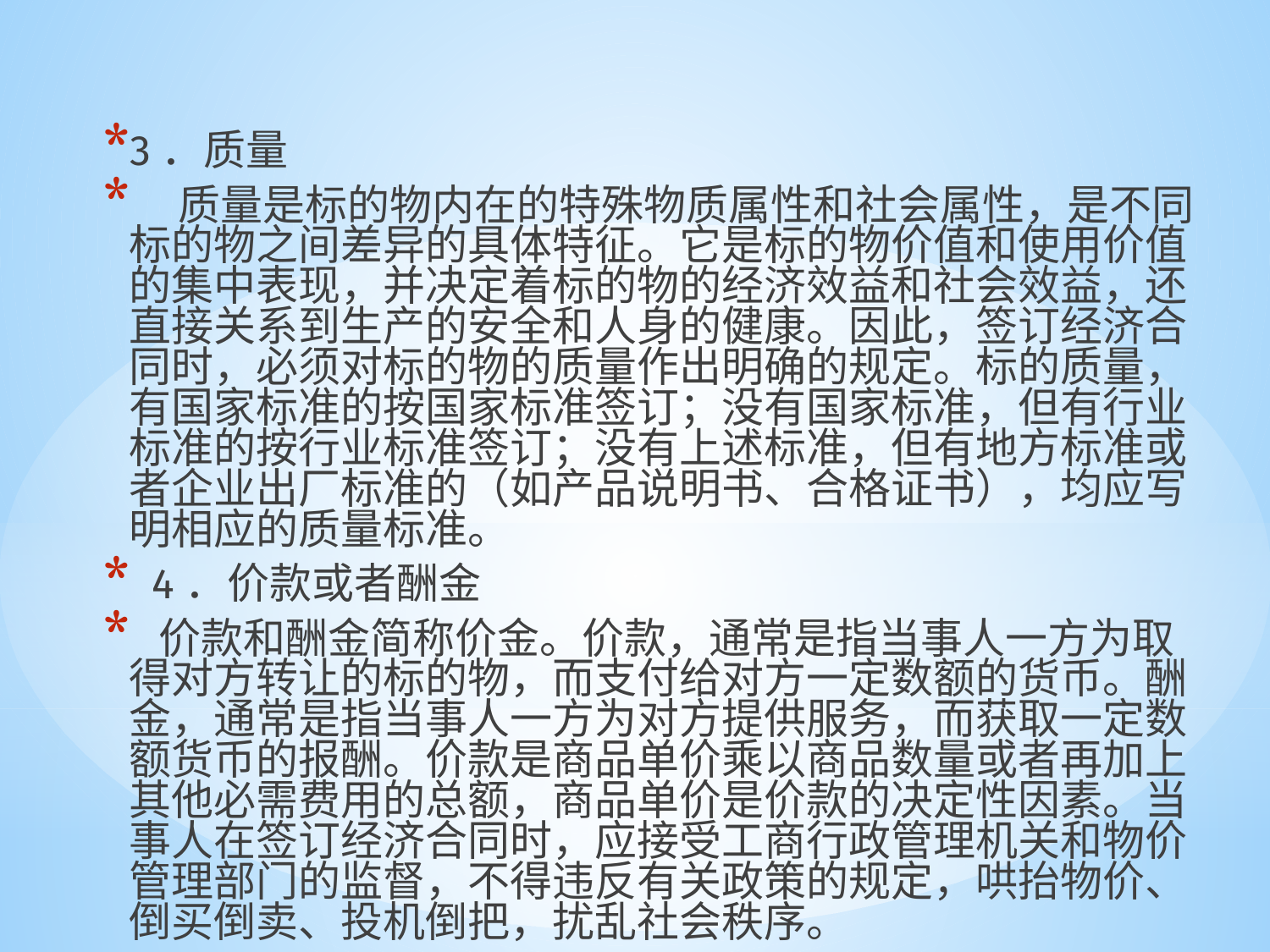

3．质量
    质量是标的物内在的特殊物质属性和社会属性，是不同标的物之间差异的具体特征。它是标的物价值和使用价值的集中表现，并决定着标的物的经济效益和社会效益，还直接关系到生产的安全和人身的健康。因此，签订经济合同时，必须对标的物的质量作出明确的规定。标的质量，有国家标准的按国家标准签订；没有国家标准，但有行业标准的按行业标准签订；没有上述标准，但有地方标准或者企业出厂标准的（如产品说明书、合格证书），均应写明相应的质量标准。
  4．价款或者酬金
  价款和酬金简称价金。价款，通常是指当事人一方为取得对方转让的标的物，而支付给对方一定数额的货币。酬金，通常是指当事人一方为对方提供服务，而获取一定数额货币的报酬。价款是商品单价乘以商品数量或者再加上其他必需费用的总额，商品单价是价款的决定性因素。当事人在签订经济合同时，应接受工商行政管理机关和物价管理部门的监督，不得违反有关政策的规定，哄抬物价、倒买倒卖、投机倒把，扰乱社会秩序。

#